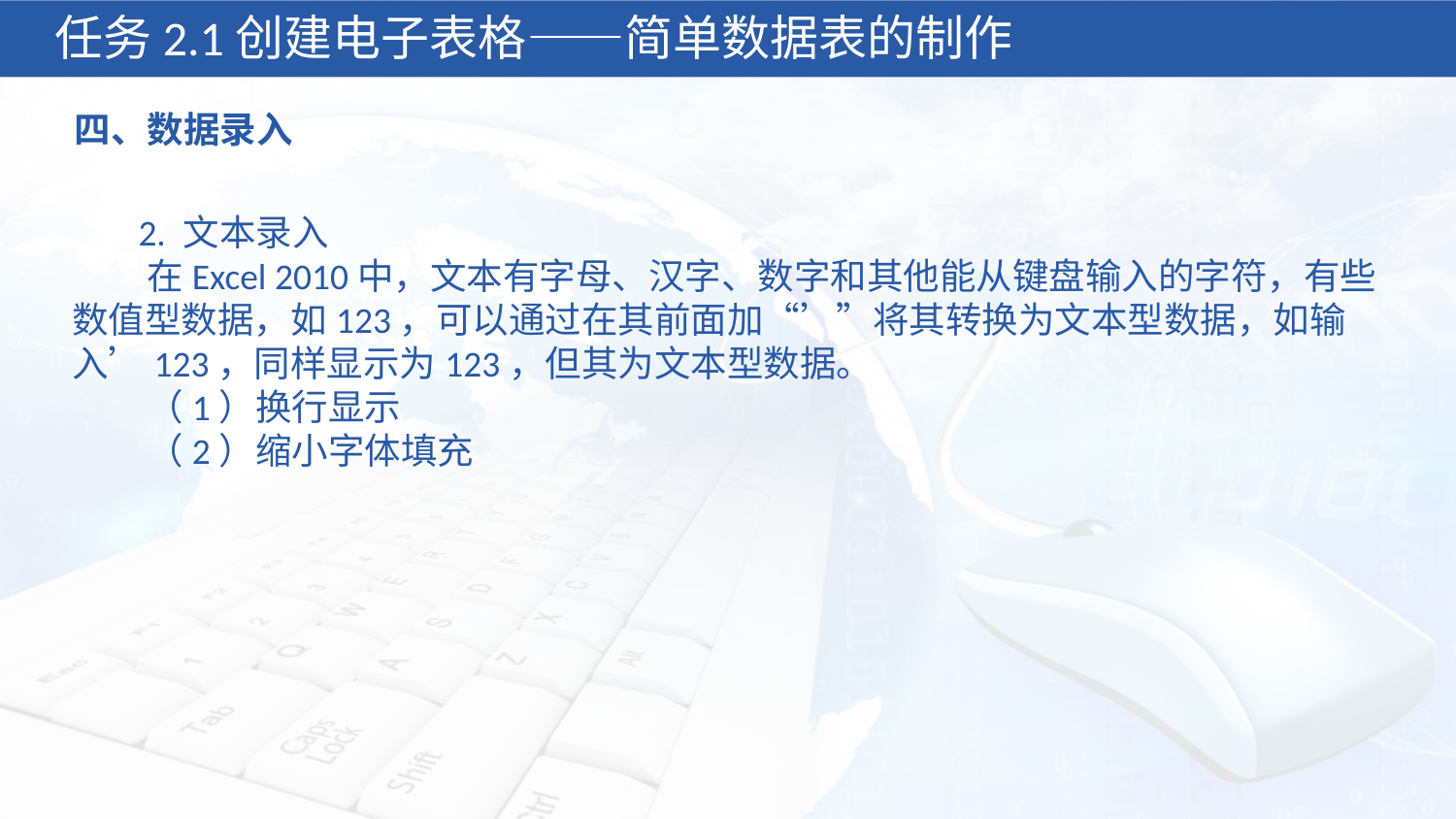

任务2.1创建电子表格——简单数据表的制作
四、数据录入
        2. 文本录入
        在Excel 2010中，文本有字母、汉字、数字和其他能从键盘输入的字符，有些数值型数据，如123，可以通过在其前面加“’”将其转换为文本型数据，如输入’123，同样显示为123，但其为文本型数据。
        （1）换行显示
        （2）缩小字体填充